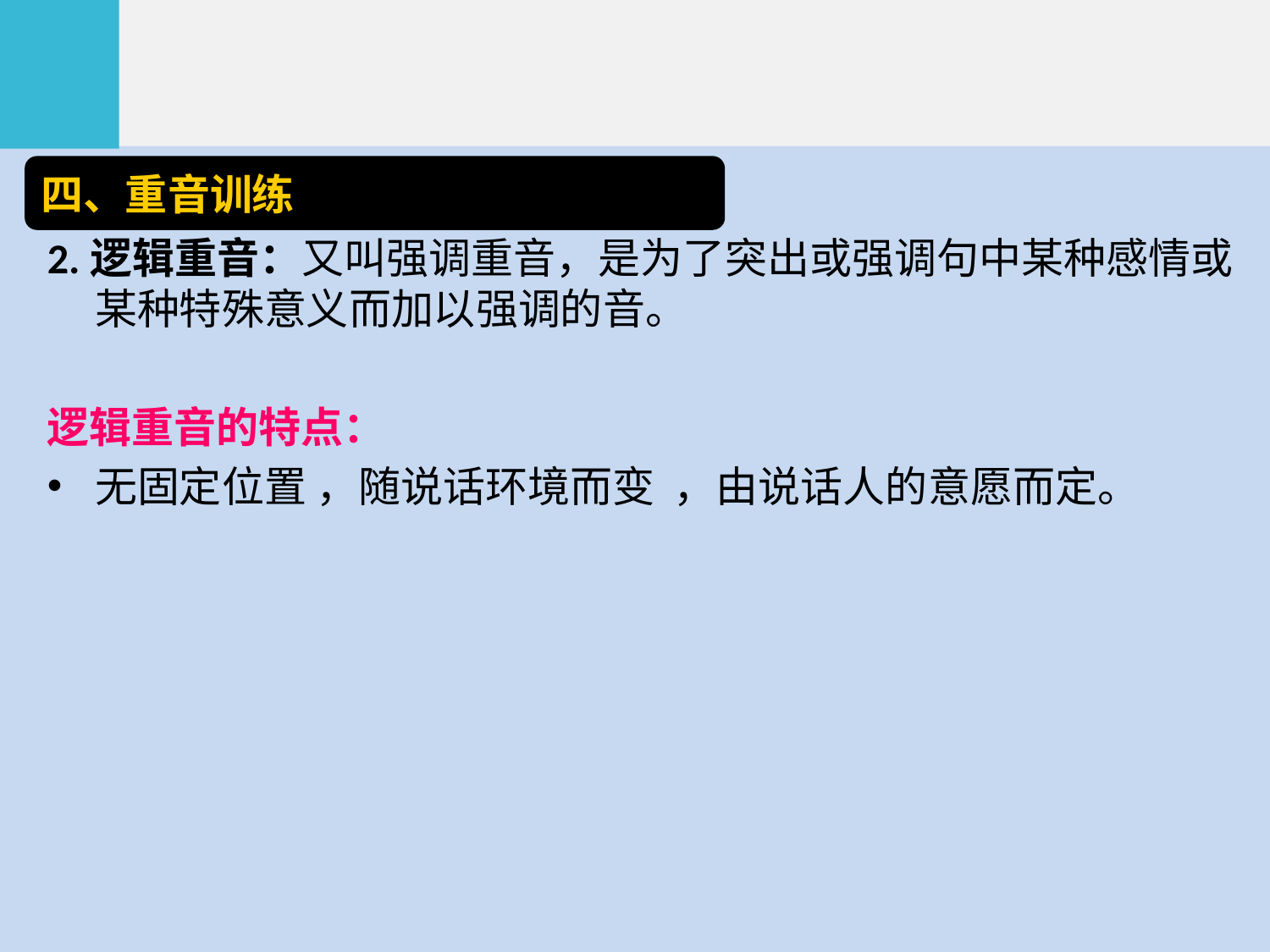

四、重音训练

2.逻辑重音：又叫强调重音，是为了突出或强调句中某种感情或某种特殊意义而加以强调的音。

逻辑重音的特点：
无固定位置 ，随说话环境而变  ，由说话人的意愿而定。